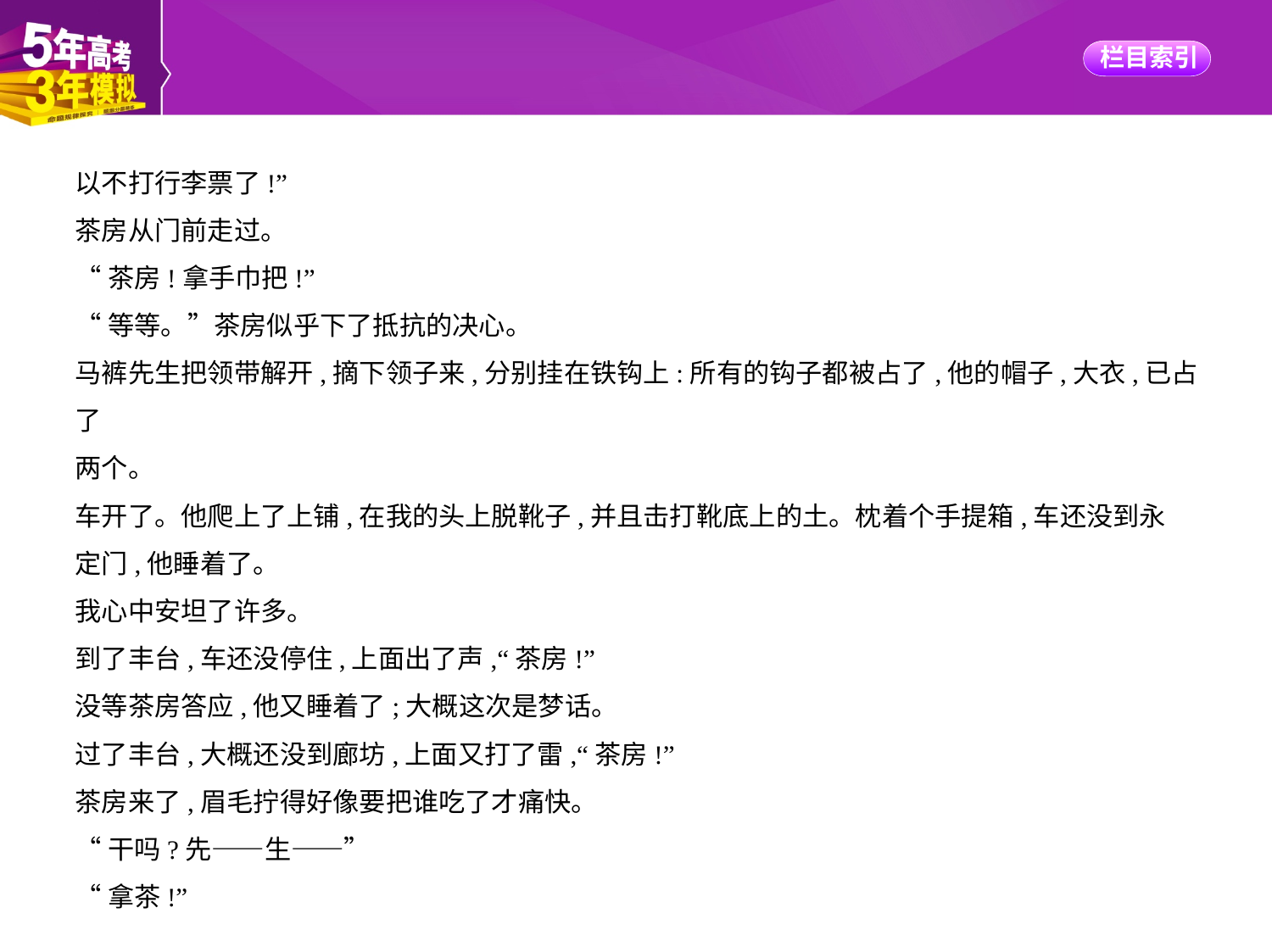

以不打行李票了!”
茶房从门前走过。
“茶房!拿手巾把!”
“等等。”茶房似乎下了抵抗的决心。
马裤先生把领带解开,摘下领子来,分别挂在铁钩上:所有的钩子都被占了,他的帽子,大衣,已占了
两个。
车开了。他爬上了上铺,在我的头上脱靴子,并且击打靴底上的土。枕着个手提箱,车还没到永
定门,他睡着了。
我心中安坦了许多。
到了丰台,车还没停住,上面出了声,“茶房!”
没等茶房答应,他又睡着了;大概这次是梦话。
过了丰台,大概还没到廊坊,上面又打了雷,“茶房!”
茶房来了,眉毛拧得好像要把谁吃了才痛快。
“干吗?先——生——”
“拿茶!”